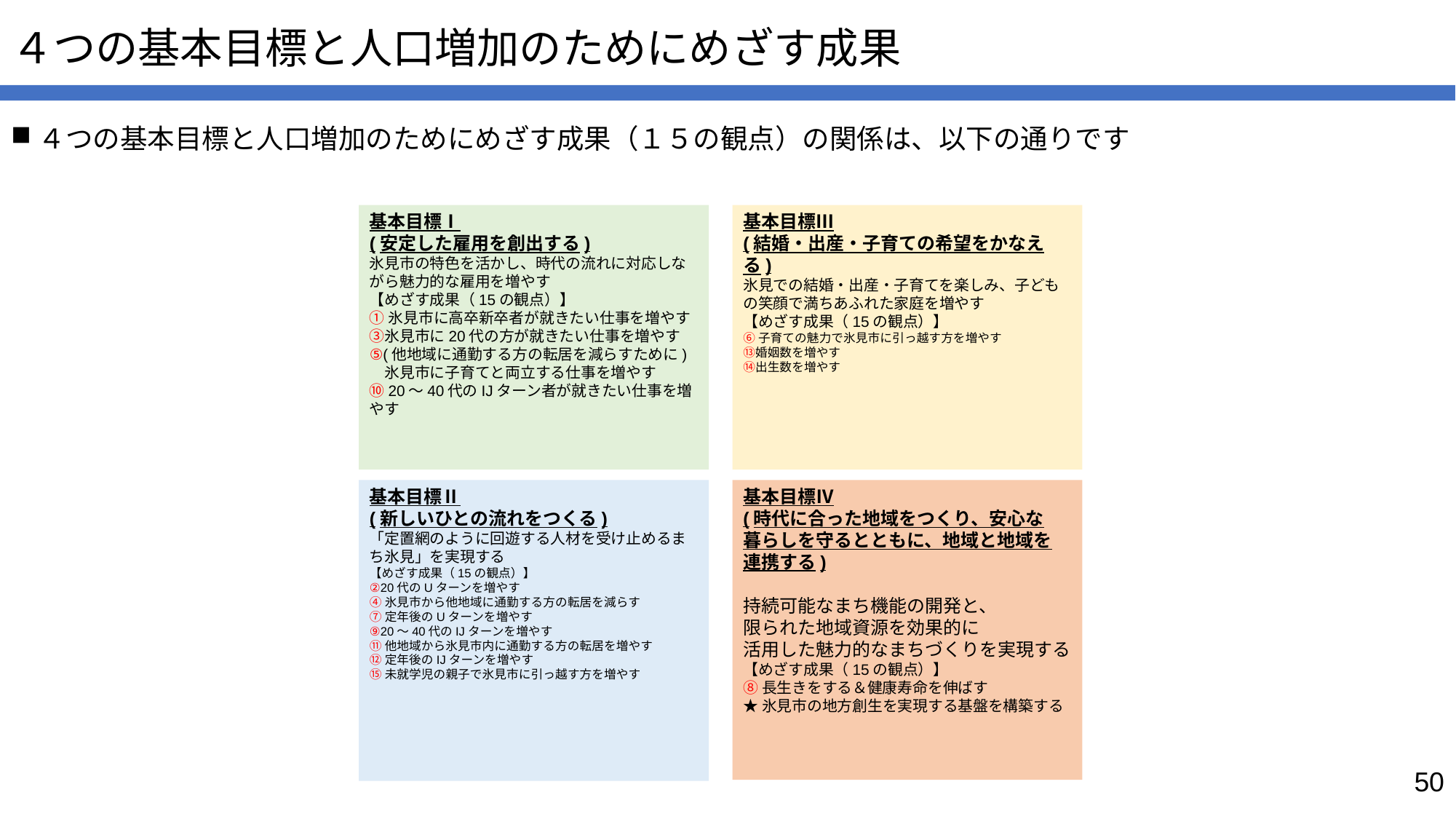

# ４つの基本目標と人口増加のためにめざす成果
４つの基本目標と人口増加のためにめざす成果（１５の観点）の関係は、以下の通りです
基本目標Ⅰ
(安定した雇用を創出する)
氷見市の特色を活かし、時代の流れに対応しながら魅力的な雇用を増やす
【めざす成果（15の観点）】
①氷見市に高卒新卒者が就きたい仕事を増やす
③氷見市に20代の方が就きたい仕事を増やす
⑤(他地域に通勤する方の転居を減らすために)
　氷見市に子育てと両立する仕事を増やす
⑩20～40代のIJターン者が就きたい仕事を増やす
基本目標Ⅲ
(結婚・出産・子育ての希望をかなえる)
氷見での結婚・出産・子育てを楽しみ、子どもの笑顔で満ちあふれた家庭を増やす
【めざす成果（15の観点）】
⑥子育ての魅力で氷見市に引っ越す方を増やす
⑬婚姻数を増やす
⑭出生数を増やす

基本目標Ⅳ
(時代に合った地域をつくり、安心な
暮らしを守るとともに、地域と地域を
連携する)

持続可能なまち機能の開発と、
限られた地域資源を効果的に
活用した魅力的なまちづくりを実現する
【めざす成果（15の観点）】
⑧長生きをする＆健康寿命を伸ばす
★氷見市の地方創生を実現する基盤を構築する
基本目標Ⅱ
(新しいひとの流れをつくる)
「定置網のように回遊する人材を受け止めるまち氷見」を実現する
【めざす成果（15の観点）】
②20代のUターンを増やす
④氷見市から他地域に通勤する方の転居を減らす
⑦定年後のUターンを増やす
⑨20～40代のIJターンを増やす
⑪他地域から氷見市内に通勤する方の転居を増やす
⑫定年後のIJターンを増やす
⑮未就学児の親子で氷見市に引っ越す方を増やす

50